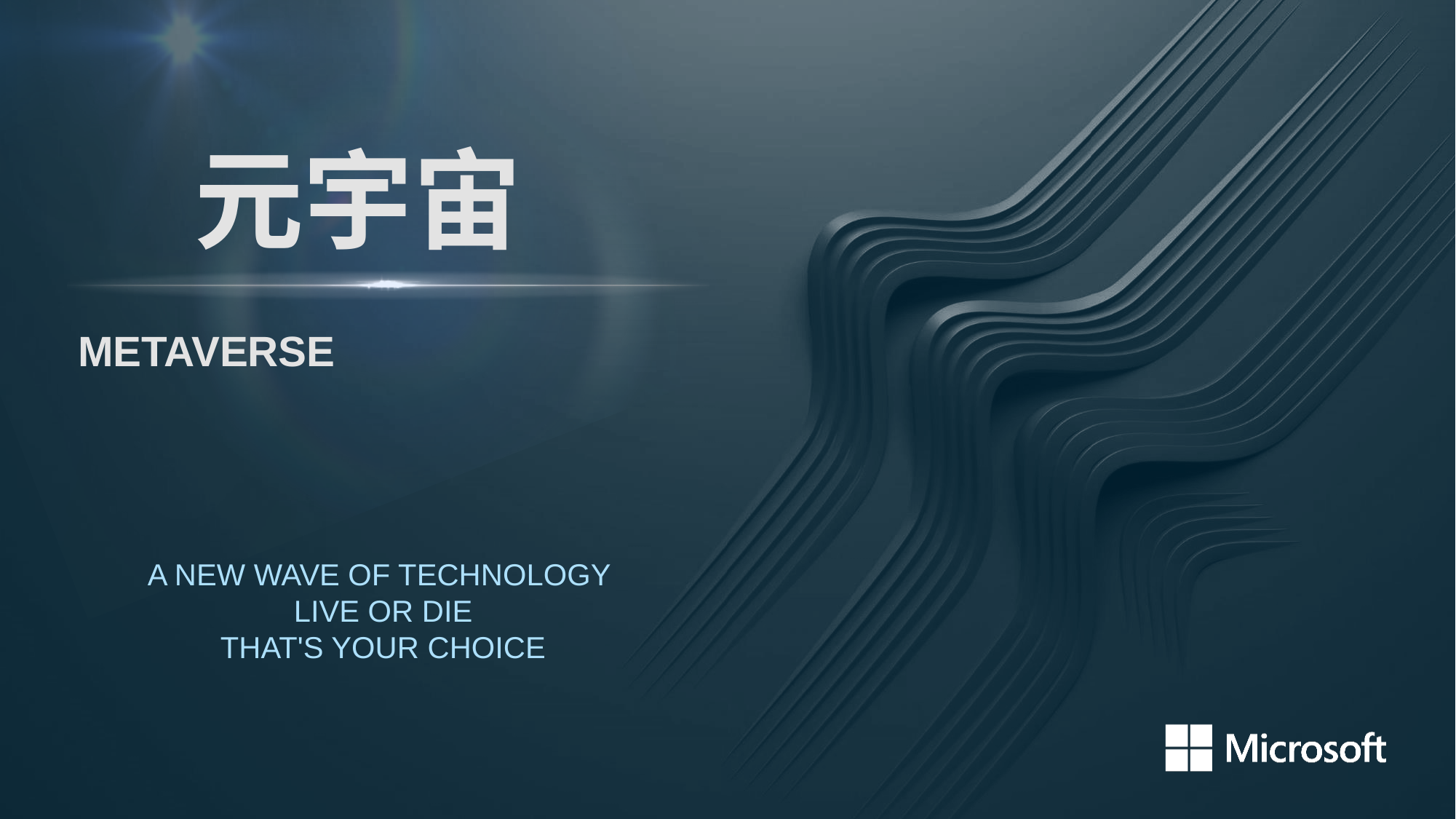

元宇宙
METAVERSE
A NEW WAVE OF TECHNOLOGY
LIVE OR DIE
THAT'S YOUR CHOICE